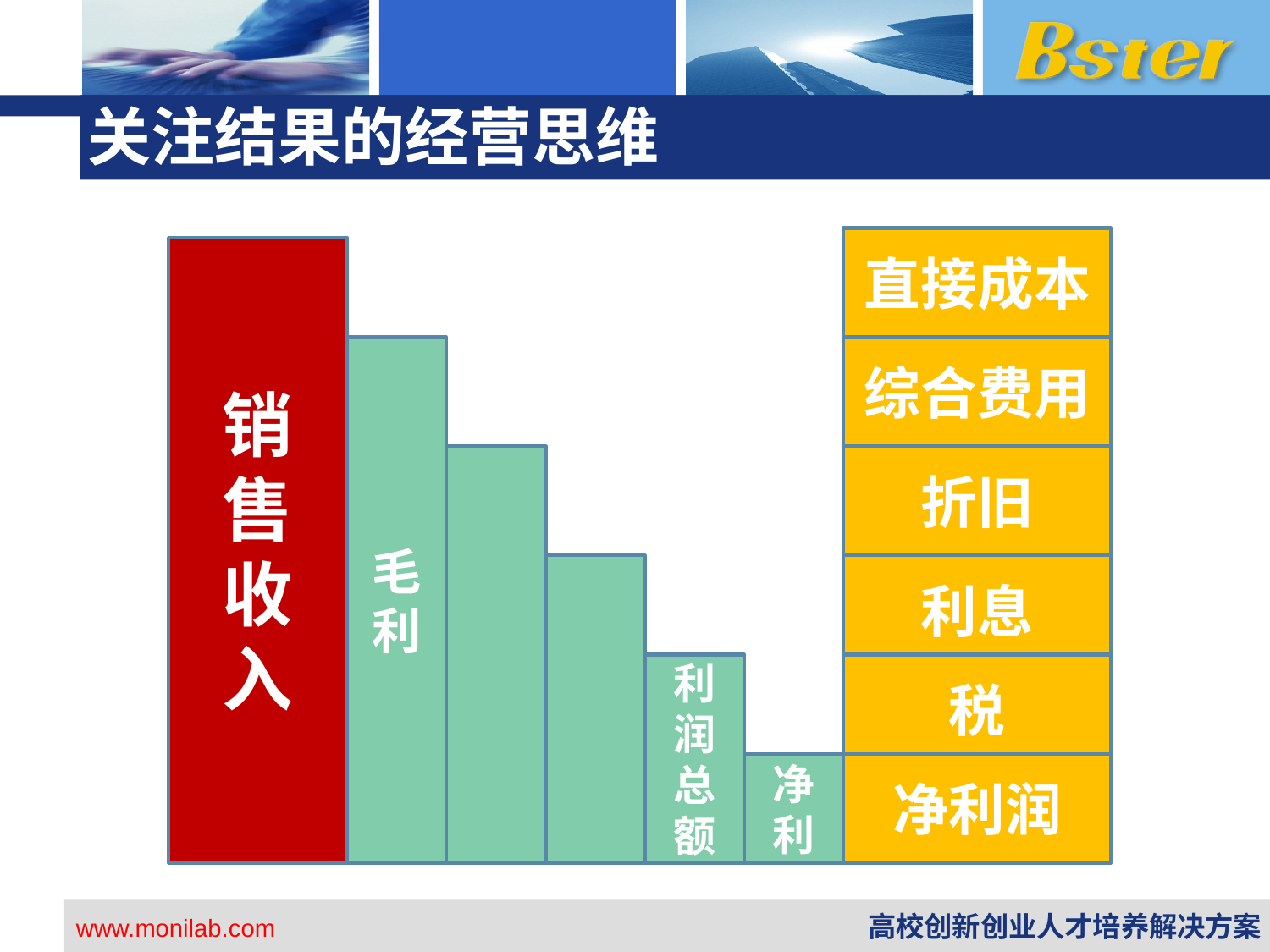

# 关注结果的经营思维
直接成本
销
售
收
入
毛
利
综合费用

折旧

利息
利
润
总
额
税
净
利
净利润